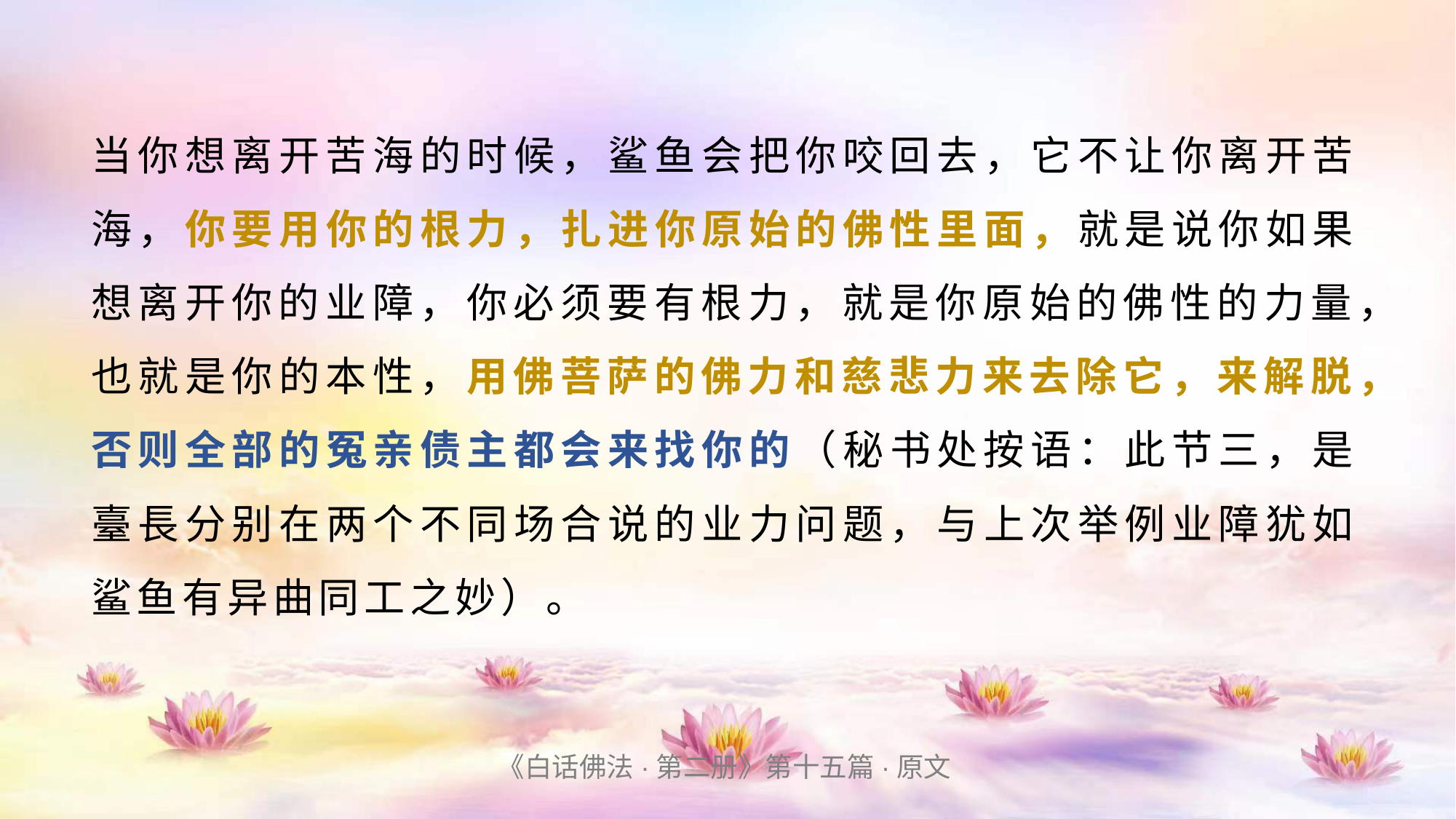

# 当你想离开苦海的时候，鲨鱼会把你咬回去，它不让你离开苦海，你要用你的根力，扎进你原始的佛性里面，就是说你如果想离开你的业障，你必须要有根力，就是你原始的佛性的力量，也就是你的本性，用佛菩萨的佛力和慈悲力来去除它，来解脱，否则全部的冤亲债主都会来找你的（秘书处按语：此节三，是臺長分别在两个不同场合说的业力问题，与上次举例业障犹如鲨鱼有异曲同工之妙）。
《白话佛法·第二册》第十五篇·原文